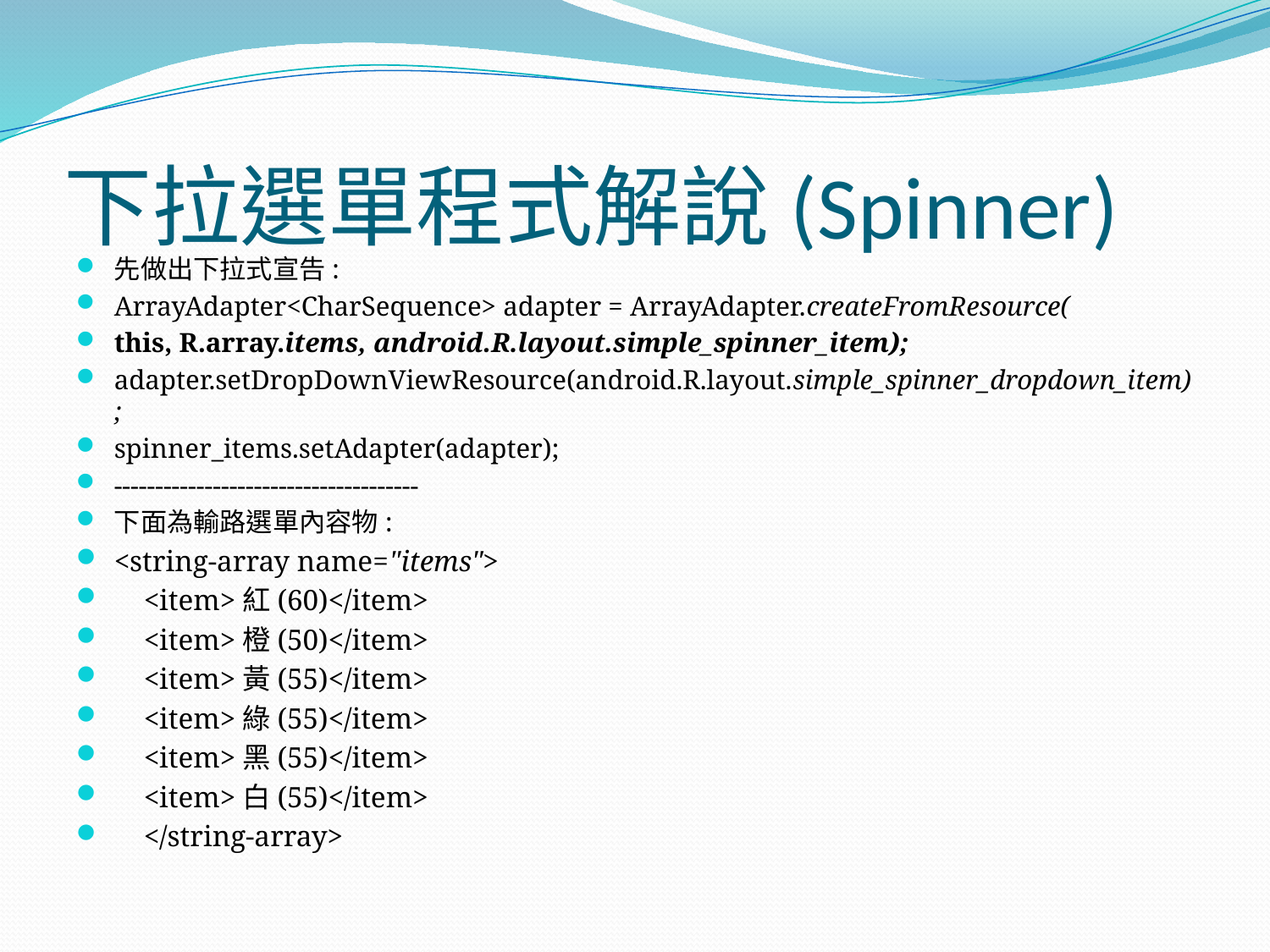

# 下拉選單程式解說(Spinner)
先做出下拉式宣告:
ArrayAdapter<CharSequence> adapter = ArrayAdapter.createFromResource(
this, R.array.items, android.R.layout.simple_spinner_item);
adapter.setDropDownViewResource(android.R.layout.simple_spinner_dropdown_item);
spinner_items.setAdapter(adapter);
-------------------------------------
下面為輸路選單內容物:
<string-array name="items">
    <item>紅(60)</item>
    <item>橙(50)</item>
    <item>黃(55)</item>
    <item>綠(55)</item>
    <item>黑(55)</item>
    <item>白(55)</item>
    </string-array>